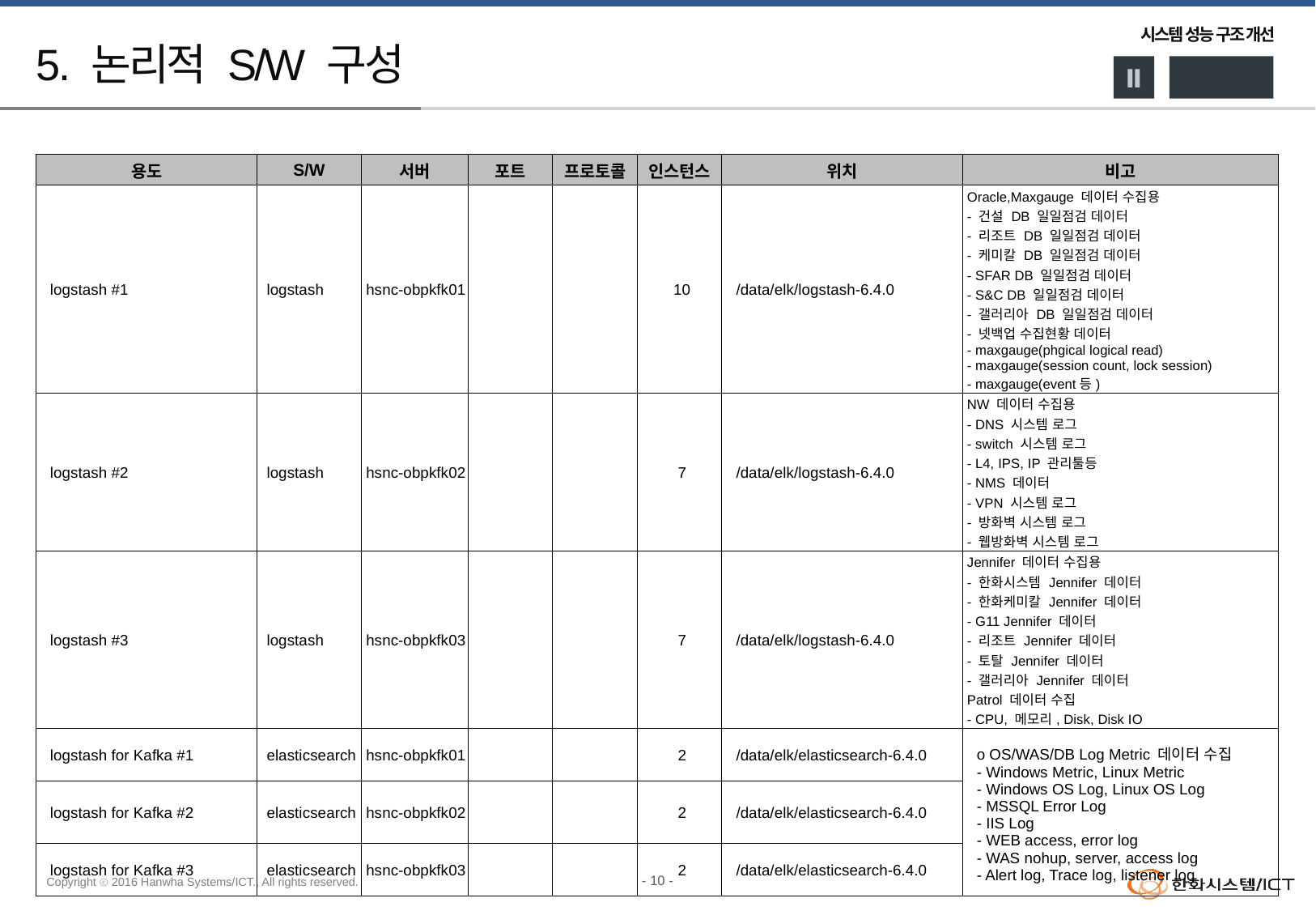

# 5. 논리적 S/W 구성
| 용도 | S/W | 서버 | 포트 | 프로토콜 | 인스턴스 | 위치 | 비고 |
| --- | --- | --- | --- | --- | --- | --- | --- |
| logstash #1 | logstash | hsnc-obpkfk01 |  |  | 10 | /data/elk/logstash-6.4.0 | Oracle,Maxgauge 데이터 수집용 - 건설 DB 일일점검 데이터 - 리조트 DB 일일점검 데이터 - 케미칼 DB 일일점검 데이터 - SFAR DB 일일점검 데이터 - S&C DB 일일점검 데이터 - 갤러리아 DB 일일점검 데이터 - 넷백업 수집현황 데이터 - maxgauge(phgical logical read) - maxgauge(session count, lock session) - maxgauge(event등) |
| logstash #2 | logstash | hsnc-obpkfk02 |  |  | 7 | /data/elk/logstash-6.4.0 | NW 데이터 수집용 - DNS 시스템 로그 - switch 시스템 로그 - L4, IPS, IP 관리툴등 - NMS 데이터 - VPN 시스템 로그 - 방화벽 시스템 로그 - 웹방화벽 시스템 로그 |
| logstash #3 | logstash | hsnc-obpkfk03 |  |  | 7 | /data/elk/logstash-6.4.0 | Jennifer 데이터 수집용 - 한화시스템 Jennifer 데이터 - 한화케미칼 Jennifer 데이터 - G11 Jennifer 데이터 - 리조트 Jennifer 데이터 - 토탈 Jennifer 데이터 - 갤러리아 Jennifer 데이터 Patrol 데이터 수집 - CPU, 메모리, Disk, Disk IO |
| logstash for Kafka #1 | elasticsearch | hsnc-obpkfk01 |  |  | 2 | /data/elk/elasticsearch-6.4.0 | o OS/WAS/DB Log Metric 데이터 수집 - Windows Metric, Linux Metric - Windows OS Log, Linux OS Log - MSSQL Error Log - IIS Log - WEB access, error log - WAS nohup, server, access log - Alert log, Trace log, listener log |
| logstash for Kafka #2 | elasticsearch | hsnc-obpkfk02 |  |  | 2 | /data/elk/elasticsearch-6.4.0 |  |
| logstash for Kafka #3 | elasticsearch | hsnc-obpkfk03 |  |  | 2 | /data/elk/elasticsearch-6.4.0 |  |